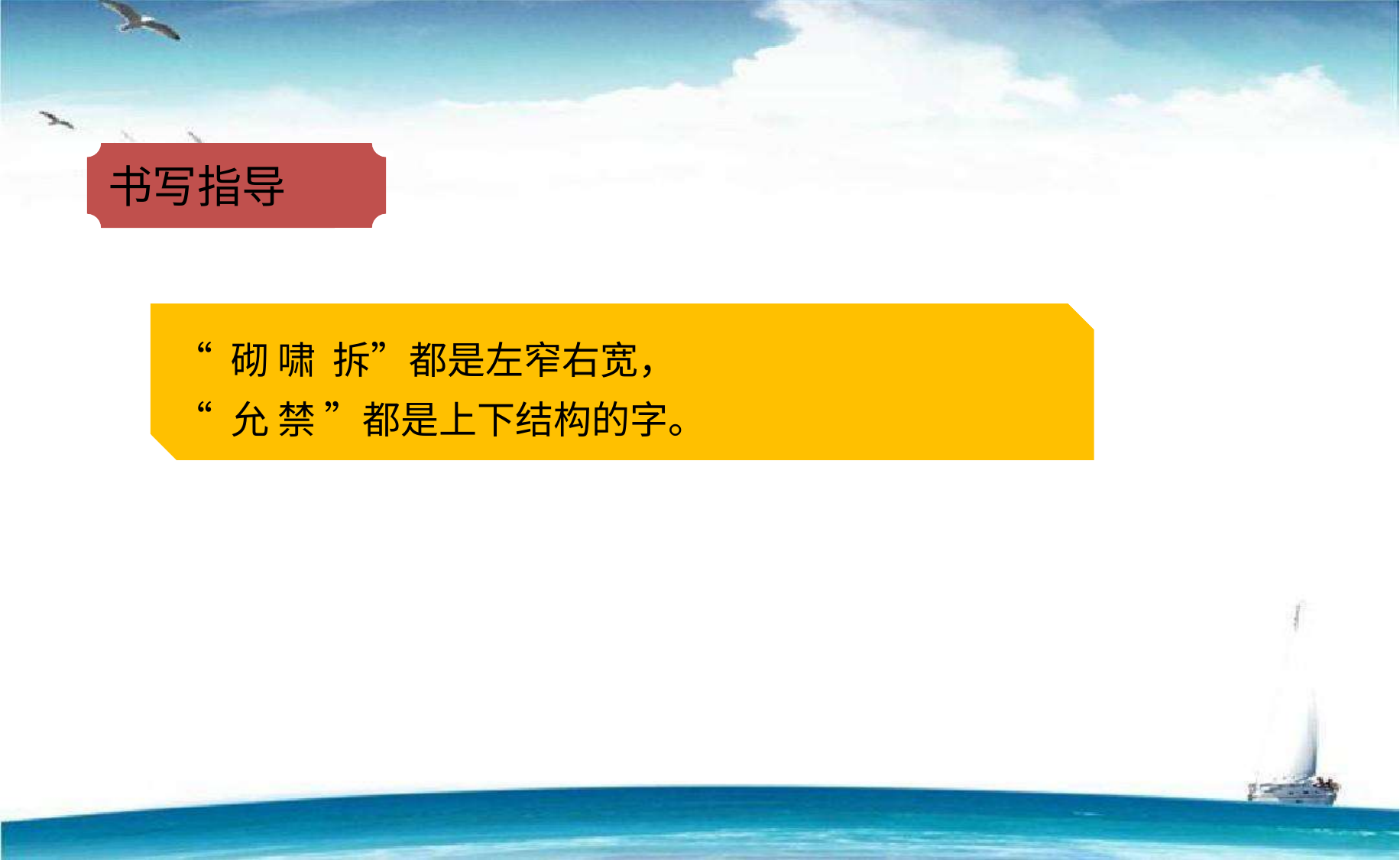

书写指导
“ 砌 啸  拆”都是左窄右宽，
“ 允 禁 ”都是上下结构的字。